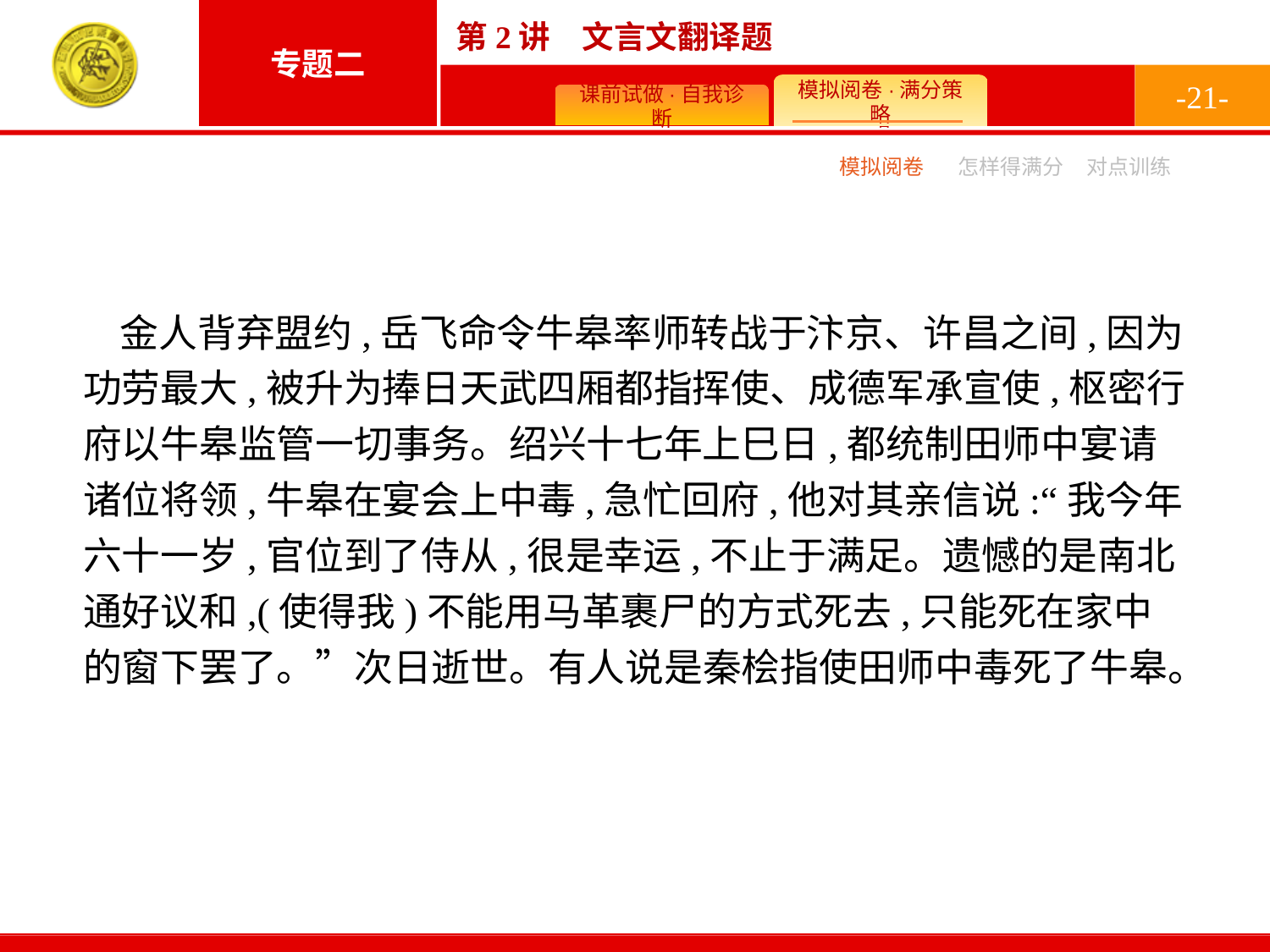

-21-
模拟阅卷
怎样得满分
对点训练
金人背弃盟约,岳飞命令牛皋率师转战于汴京、许昌之间,因为功劳最大,被升为捧日天武四厢都指挥使、成德军承宣使,枢密行府以牛皋监管一切事务。绍兴十七年上巳日,都统制田师中宴请诸位将领,牛皋在宴会上中毒,急忙回府,他对其亲信说:“我今年六十一岁,官位到了侍从,很是幸运,不止于满足。遗憾的是南北通好议和,(使得我)不能用马革裹尸的方式死去,只能死在家中的窗下罢了。”次日逝世。有人说是秦桧指使田师中毒死了牛皋。